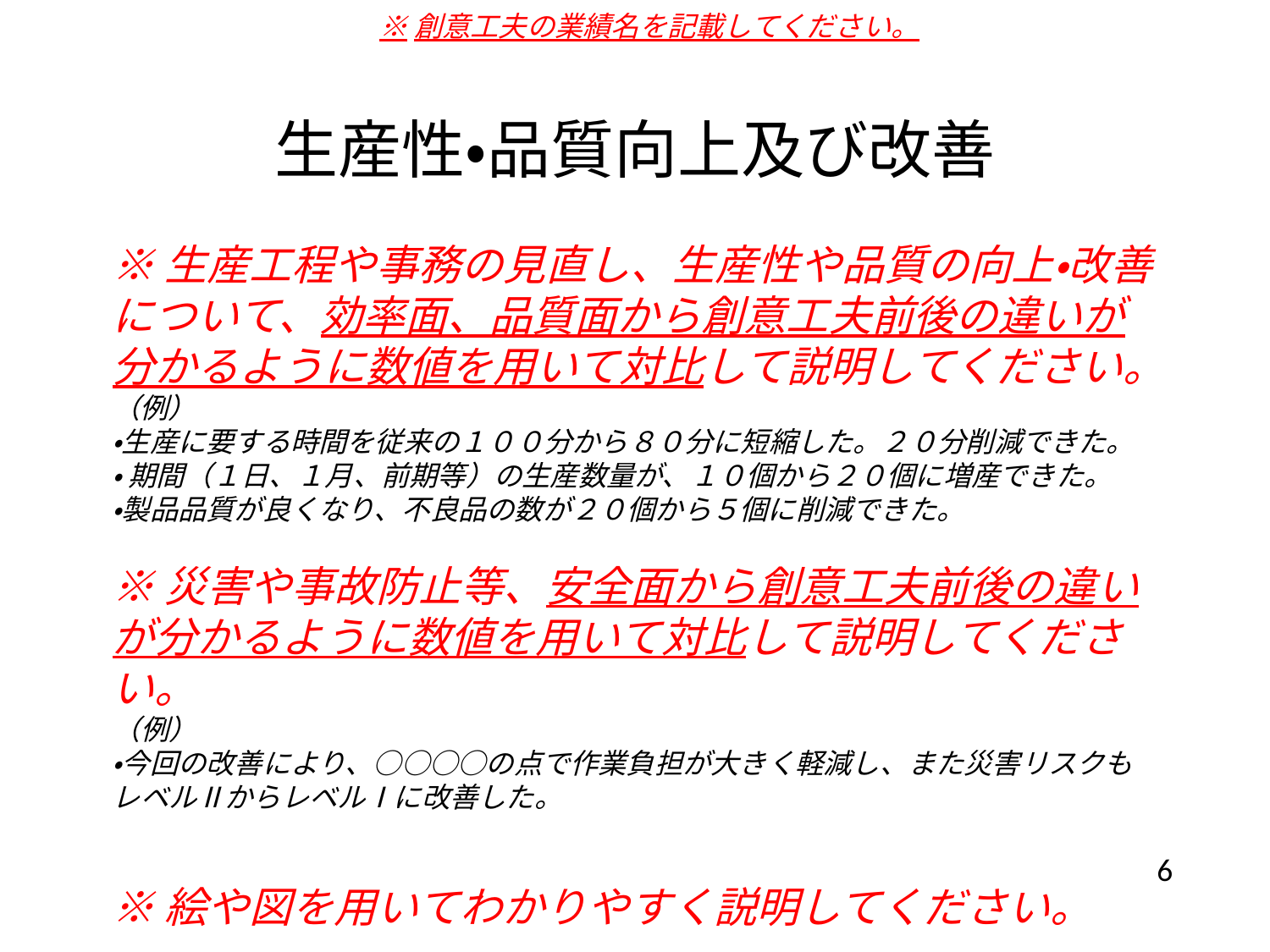

※創意工夫の業績名を記載してください。
# 生産性・品質向上及び改善
※生産工程や事務の見直し、生産性や品質の向上・改善について、効率面、品質面から創意工夫前後の違いが分かるように数値を用いて対比して説明してください。
（例）
・生産に要する時間を従来の１００分から８０分に短縮した。２０分削減できた。
・ 期間（１日、１月、前期等）の生産数量が、１０個から２０個に増産できた。
・製品品質が良くなり、不良品の数が２０個から５個に削減できた。

※災害や事故防止等、安全面から創意工夫前後の違いが分かるように数値を用いて対比して説明してください。
（例）
・今回の改善により、○○○○の点で作業負担が大きく軽減し、また災害リスクもレベルⅡからレベルⅠに改善した。

※絵や図を用いてわかりやすく説明してください。
6